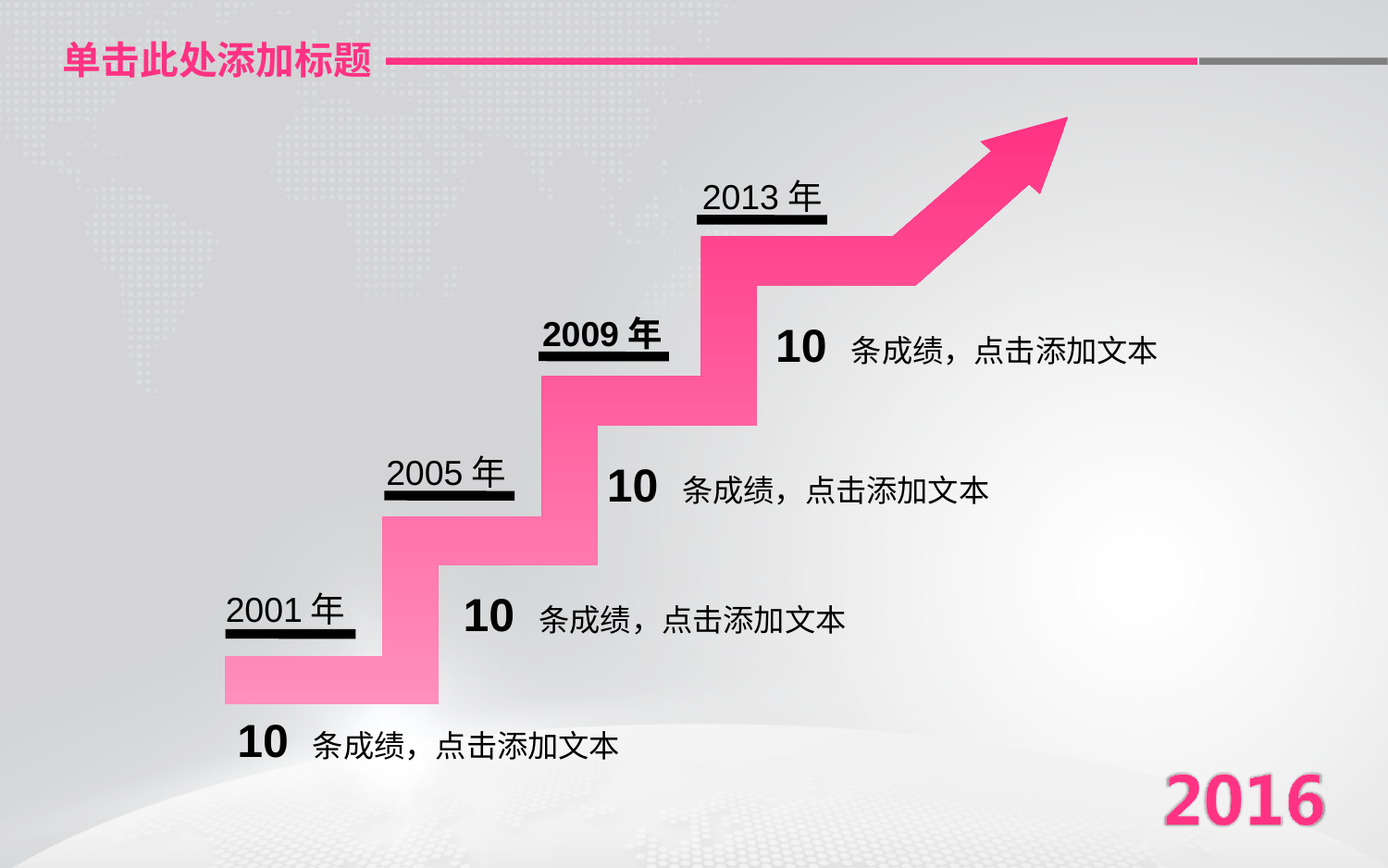

单击此处添加标题

2013年

2009年

10 条成绩，点击添加文本
2005年

10 条成绩，点击添加文本
10 条成绩，点击添加文本
2001年

10 条成绩，点击添加文本